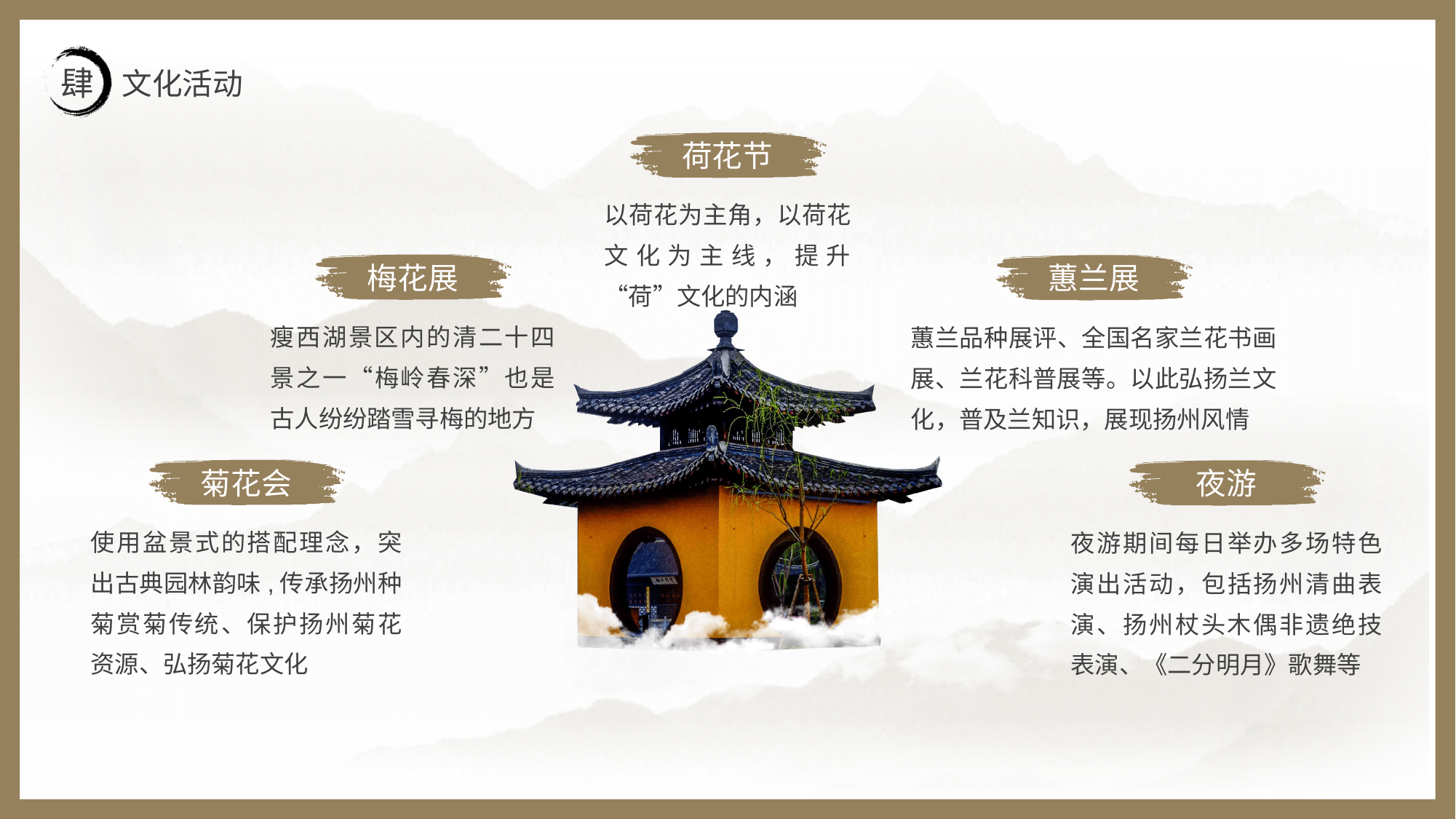

肆
文化活动

荷花节
以荷花为主角，以荷花文化为主线，提升“荷”文化的内涵

梅花展
蕙兰展
瘦西湖景区内的清二十四景之一“梅岭春深”也是古人纷纷踏雪寻梅的地方
蕙兰品种展评、全国名家兰花书画展、兰花科普展等。以此弘扬兰文化，普及兰知识，展现扬州风情

菊花会
夜游
使用盆景式的搭配理念，突出古典园林韵味,传承扬州种菊赏菊传统、保护扬州菊花资源、弘扬菊花文化
夜游期间每日举办多场特色演出活动，包括扬州清曲表演、扬州杖头木偶非遗绝技表演、《二分明月》歌舞等